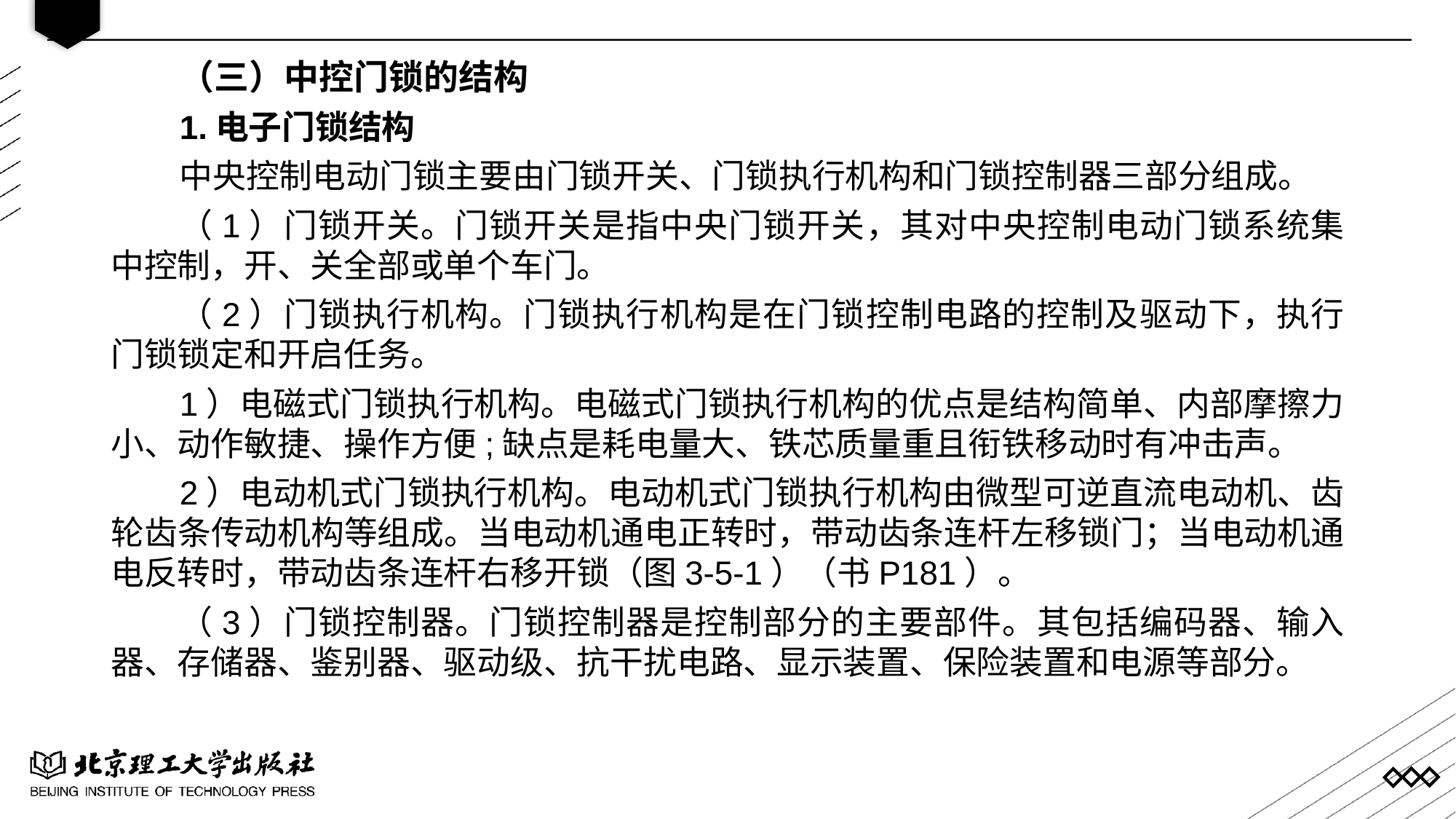

（三）中控门锁的结构
1.电子门锁结构
中央控制电动门锁主要由门锁开关、门锁执行机构和门锁控制器三部分组成。
（1）门锁开关。门锁开关是指中央门锁开关，其对中央控制电动门锁系统集中控制，开、关全部或单个车门。
（2）门锁执行机构。门锁执行机构是在门锁控制电路的控制及驱动下，执行门锁锁定和开启任务。
1）电磁式门锁执行机构。电磁式门锁执行机构的优点是结构简单、内部摩擦力小、动作敏捷、操作方便;缺点是耗电量大、铁芯质量重且衔铁移动时有冲击声。
2）电动机式门锁执行机构。电动机式门锁执行机构由微型可逆直流电动机、齿轮齿条传动机构等组成。当电动机通电正转时，带动齿条连杆左移锁门；当电动机通电反转时，带动齿条连杆右移开锁（图3-5-1）（书P181）。
（3）门锁控制器。门锁控制器是控制部分的主要部件。其包括编码器、输入器、存储器、鉴别器、驱动级、抗干扰电路、显示装置、保险装置和电源等部分。